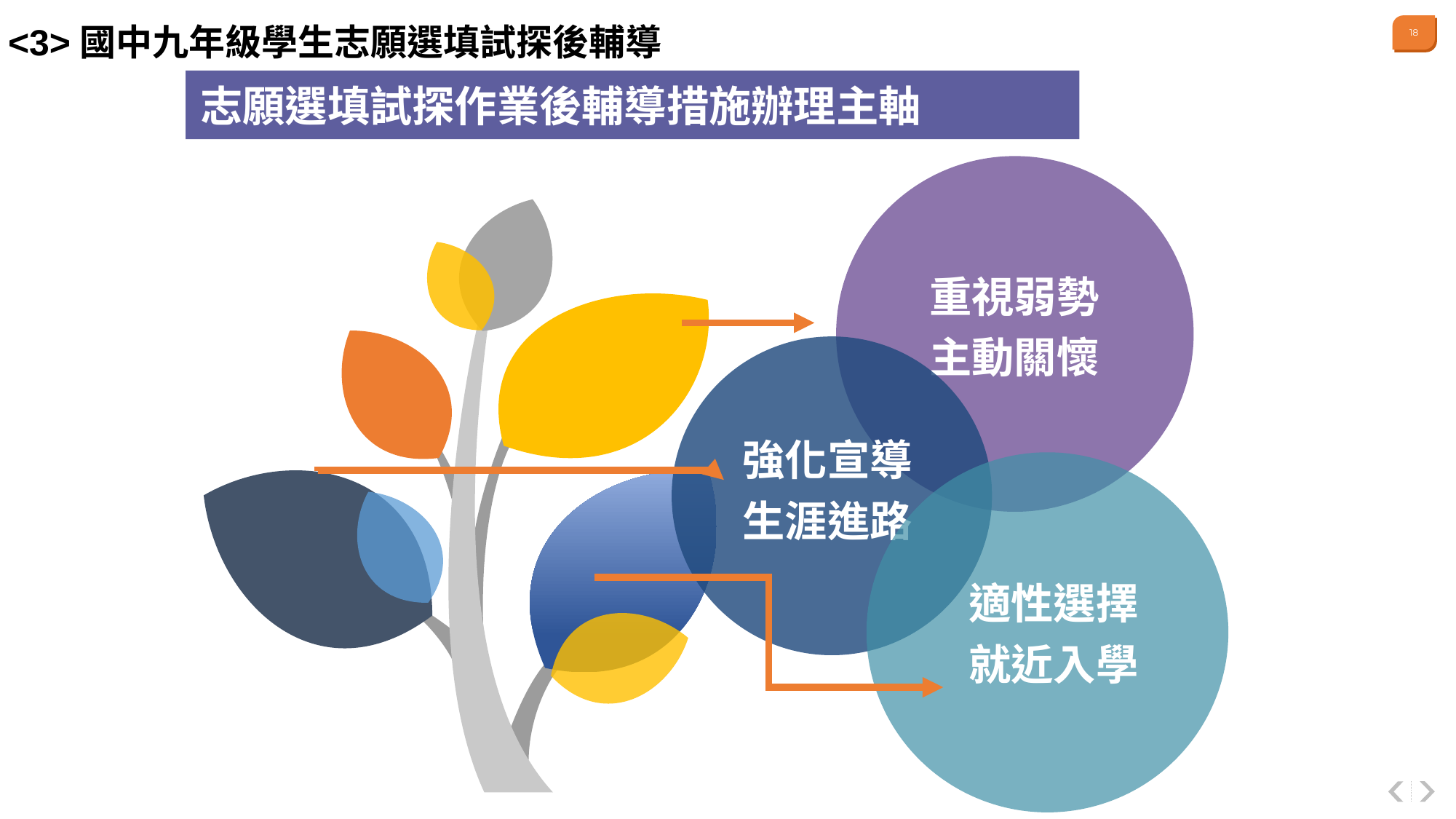

<3>國中九年級學生志願選填試探後輔導

志願選填試探作業後輔導措施辦理主軸

重視弱勢
主動關懷

強化宣導
生涯進路

適性選擇
就近入學